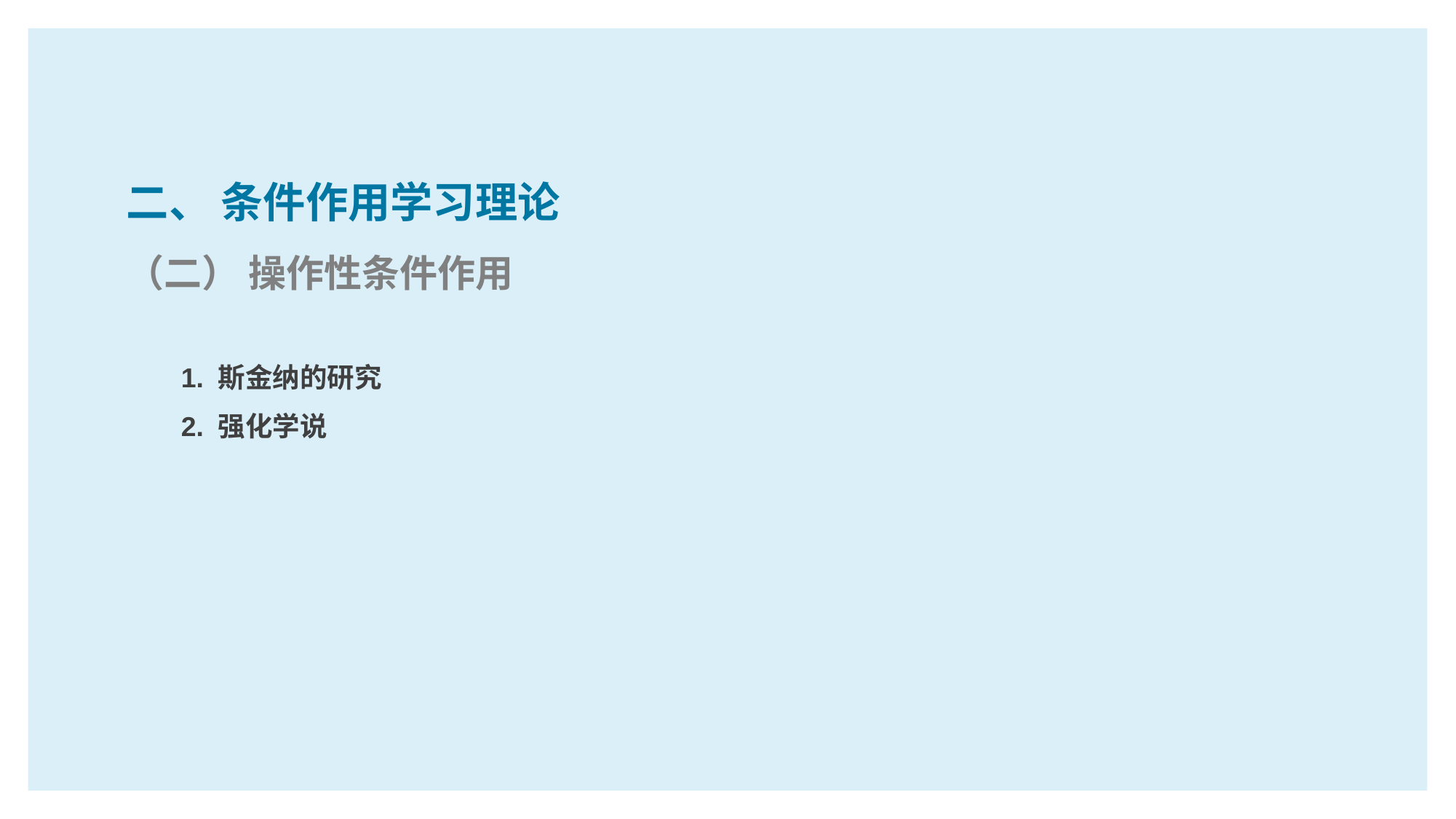

二、 条件作用学习理论
（二） 操作性条件作用

1. 斯金纳的研究
2. 强化学说